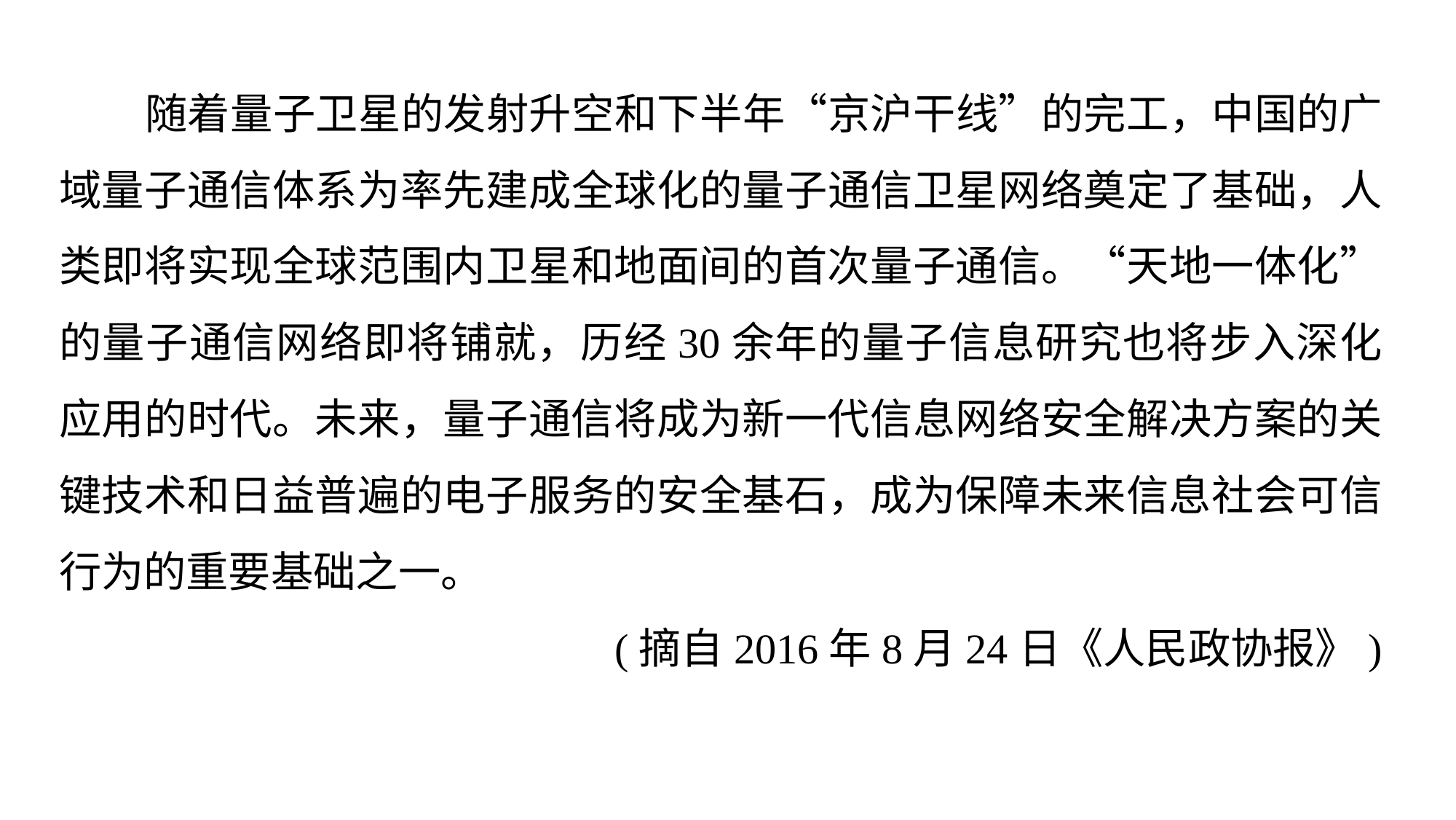

随着量子卫星的发射升空和下半年“京沪干线”的完工，中国的广域量子通信体系为率先建成全球化的量子通信卫星网络奠定了基础，人类即将实现全球范围内卫星和地面间的首次量子通信。“天地一体化”的量子通信网络即将铺就，历经30余年的量子信息研究也将步入深化应用的时代。未来，量子通信将成为新一代信息网络安全解决方案的关键技术和日益普遍的电子服务的安全基石，成为保障未来信息社会可信行为的重要基础之一。
(摘自2016年8月24日《人民政协报》)